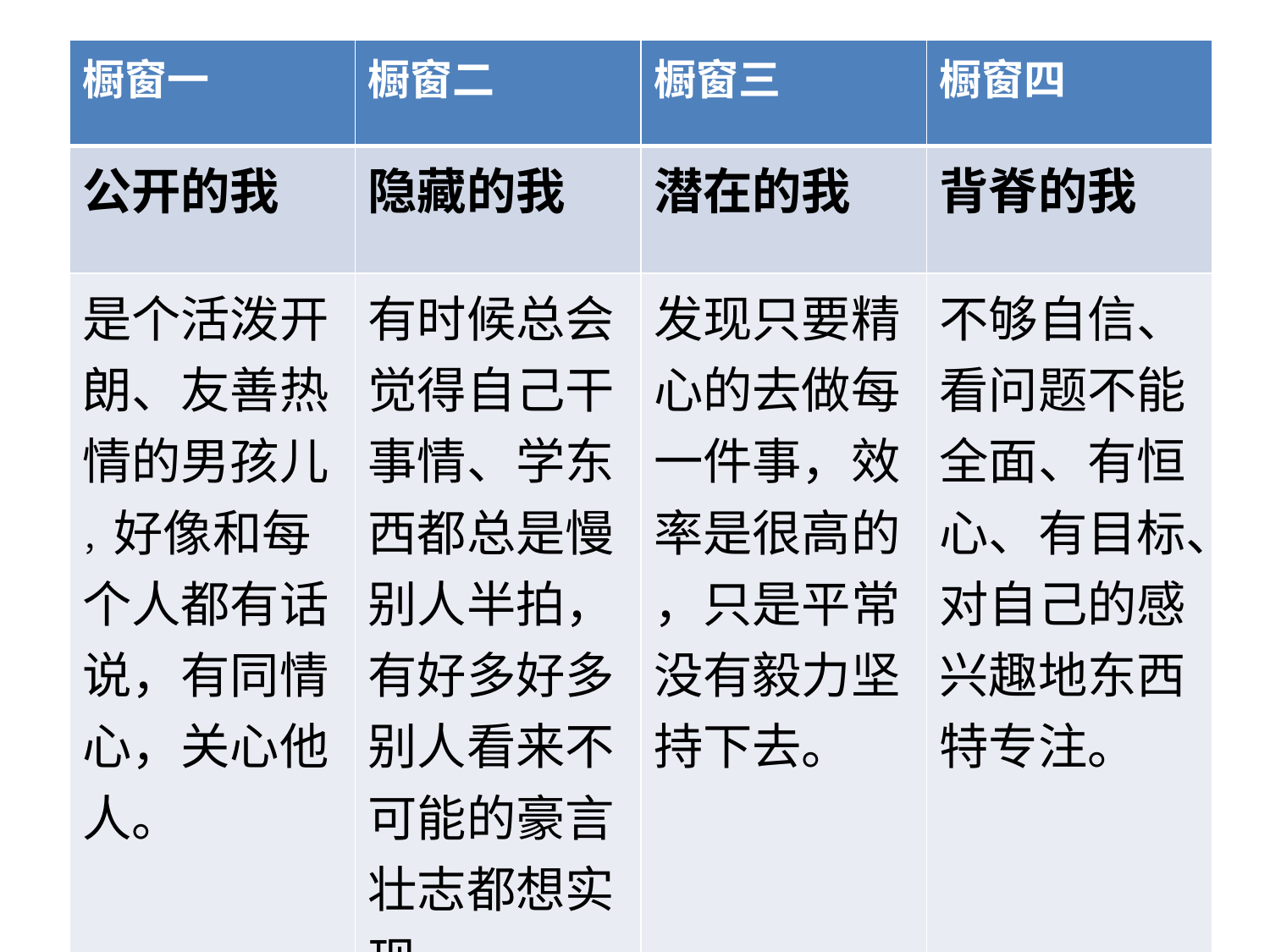

#
| 橱窗一 | 橱窗二 | 橱窗三 | 橱窗四 |
| --- | --- | --- | --- |
| 公开的我 | 隐藏的我 | 潜在的我 | 背脊的我 |
| 是个活泼开朗、友善热情的男孩儿 ，好像和每个人都有话说，有同情心，关心他人。 | 有时候总会觉得自己干事情、学东西都总是慢别人半拍，有好多好多别人看来不可能的豪言壮志都想实现 | 发现只要精心的去做每一件事，效率是很高的 ，只是平常没有毅力坚持下去。 | 不够自信、看问题不能全面、有恒心、有目标、对自己的感兴趣地东西特专注。 |